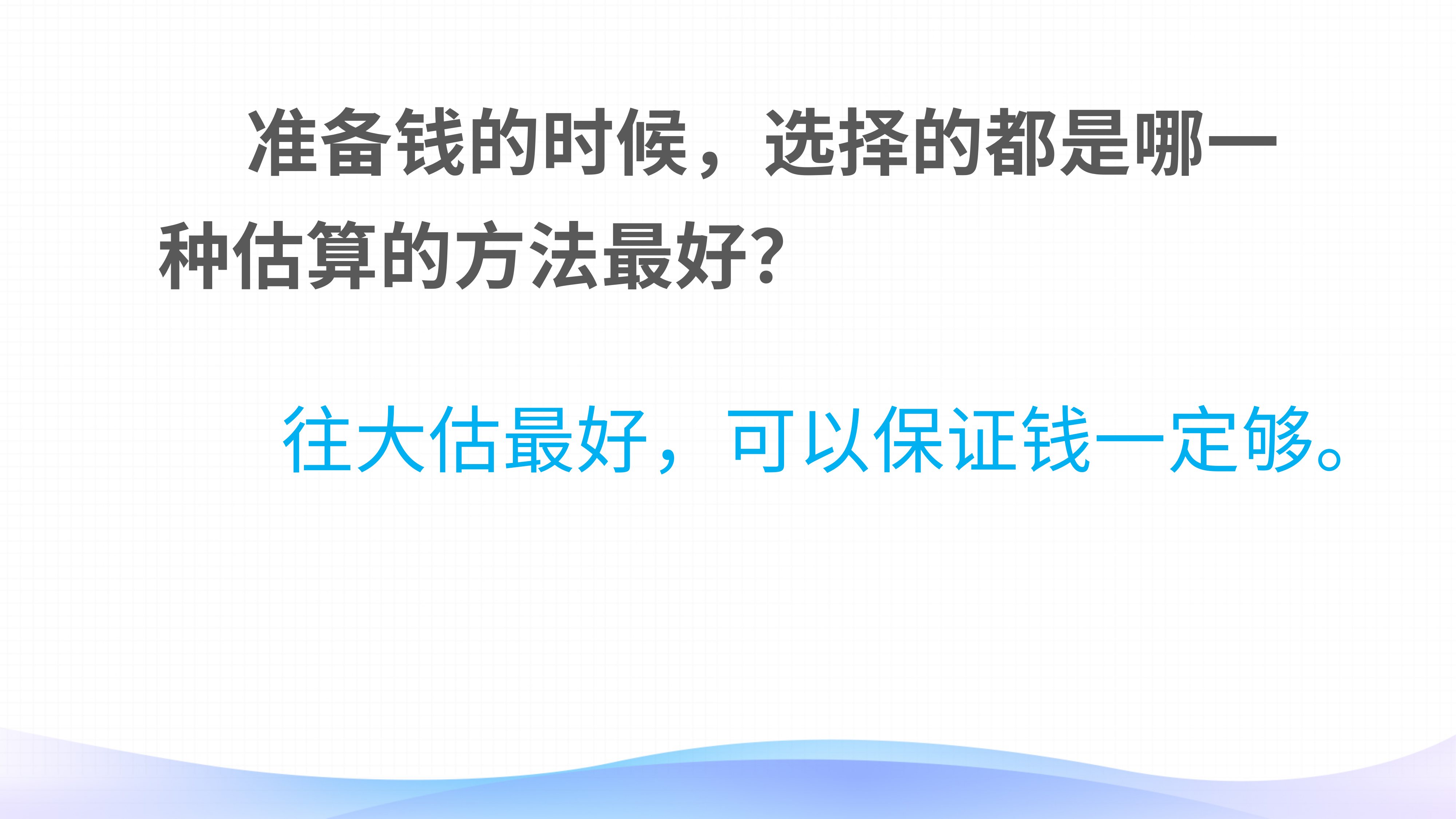

准备钱的时候，选择的都是哪一种估算的方法最好？
往大估最好，可以保证钱一定够。